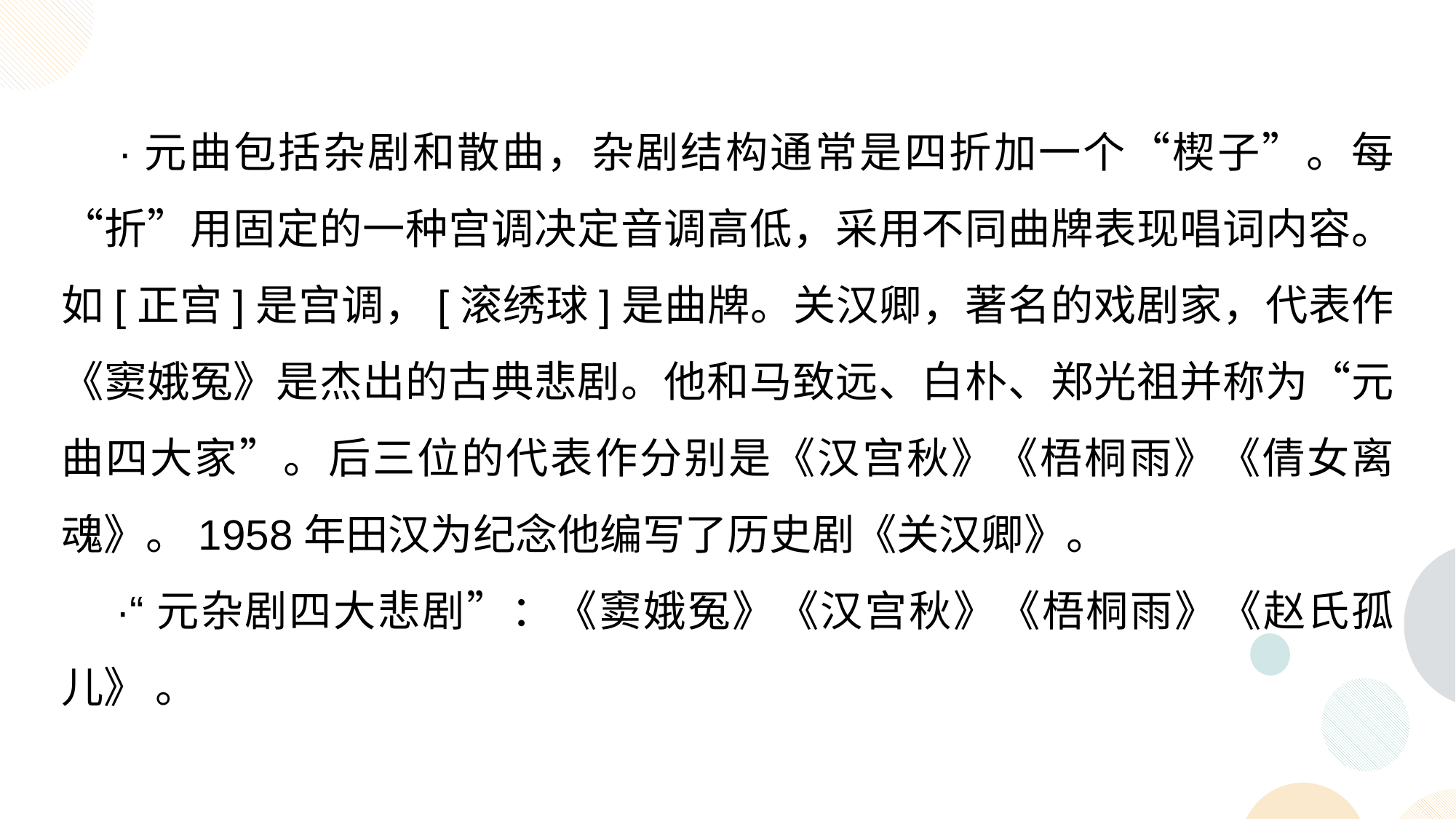

·元曲包括杂剧和散曲，杂剧结构通常是四折加一个“楔子”。每 “折”用固定的一种宫调决定音调高低，采用不同曲牌表现唱词内容。如[正宫]是宫调，[滚绣球]是曲牌。关汉卿，著名的戏剧家，代表作《窦娥冤》是杰出的古典悲剧。他和马致远、白朴、郑光祖并称为“元曲四大家”。后三位的代表作分别是《汉宫秋》《梧桐雨》《倩女离魂》。1958年田汉为纪念他编写了历史剧《关汉卿》。
    ·“元杂剧四大悲剧”：《窦娥冤》《汉宫秋》《梧桐雨》《赵氏孤儿》 。